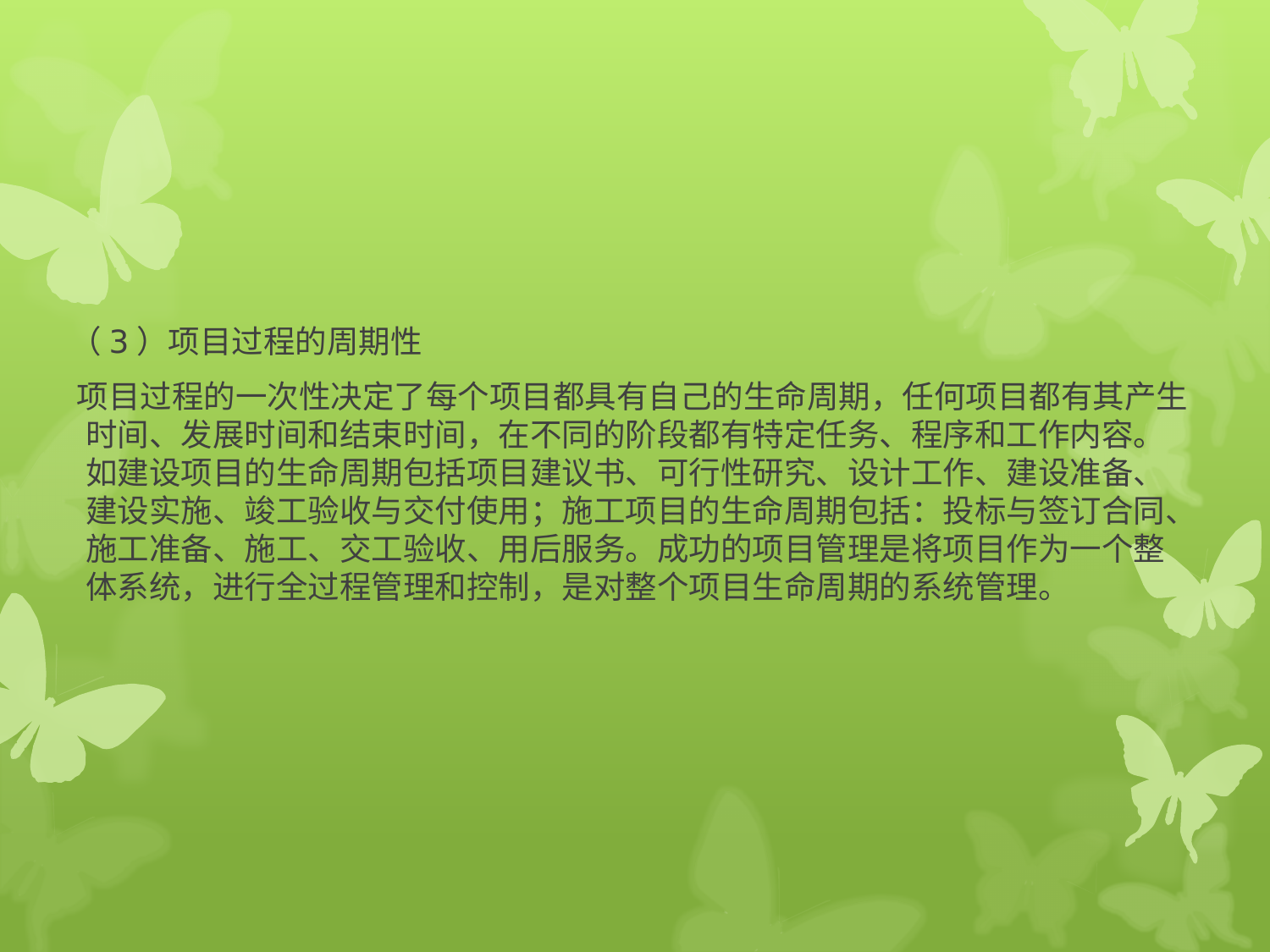

（3）项目过程的周期性
　 项目过程的一次性决定了每个项目都具有自己的生命周期，任何项目都有其产生时间、发展时间和结束时间，在不同的阶段都有特定任务、程序和工作内容。如建设项目的生命周期包括项目建议书、可行性研究、设计工作、建设准备、建设实施、竣工验收与交付使用；施工项目的生命周期包括：投标与签订合同、施工准备、施工、交工验收、用后服务。成功的项目管理是将项目作为一个整体系统，进行全过程管理和控制，是对整个项目生命周期的系统管理。